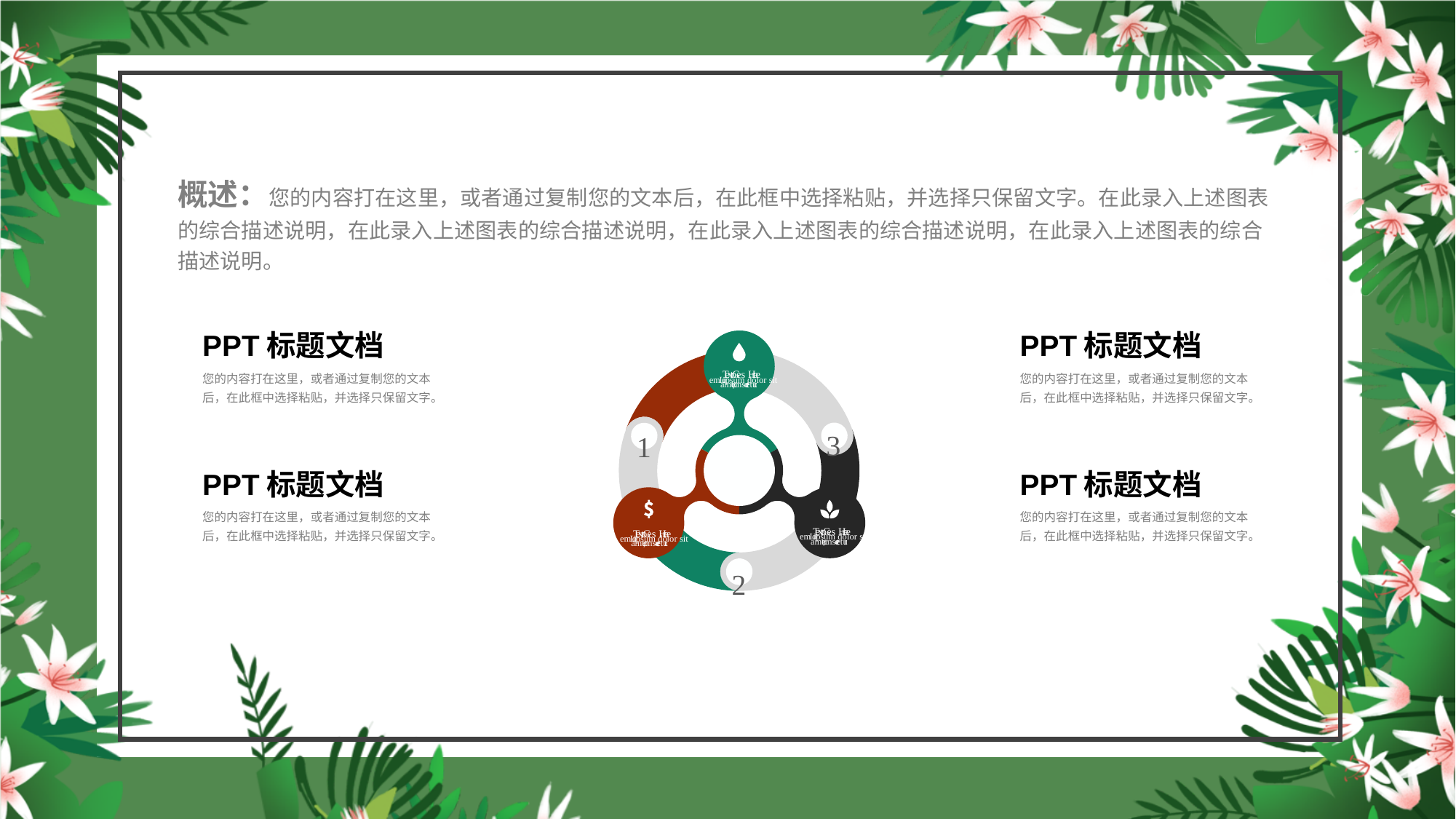

概述：您的内容打在这里，或者通过复制您的文本后，在此框中选择粘贴，并选择只保留文字。在此录入上述图表的综合描述说明，在此录入上述图表的综合描述说明，在此录入上述图表的综合描述说明，在此录入上述图表的综合描述说明。
PPT标题文档
PPT标题文档

T
e
x
t
G
oes He
r
e
L
o
r
em ipsum dolor sit
ame
t
,
c
onse
c
t
etu
r
.

3
1

T
e
x
t
G
oes He
r
e
T
e
x
t
G
oes He
r
e
L
o
r
em ipsum dolor sit
L
o
r
em ipsum dolor sit
ame
t
,
c
onse
c
t
etu
r
.
ame
t
,
c
onse
c
t
etu
r
.

2
您的内容打在这里，或者通过复制您的文本后，在此框中选择粘贴，并选择只保留文字。
您的内容打在这里，或者通过复制您的文本后，在此框中选择粘贴，并选择只保留文字。
PPT标题文档
PPT标题文档
您的内容打在这里，或者通过复制您的文本后，在此框中选择粘贴，并选择只保留文字。
您的内容打在这里，或者通过复制您的文本后，在此框中选择粘贴，并选择只保留文字。